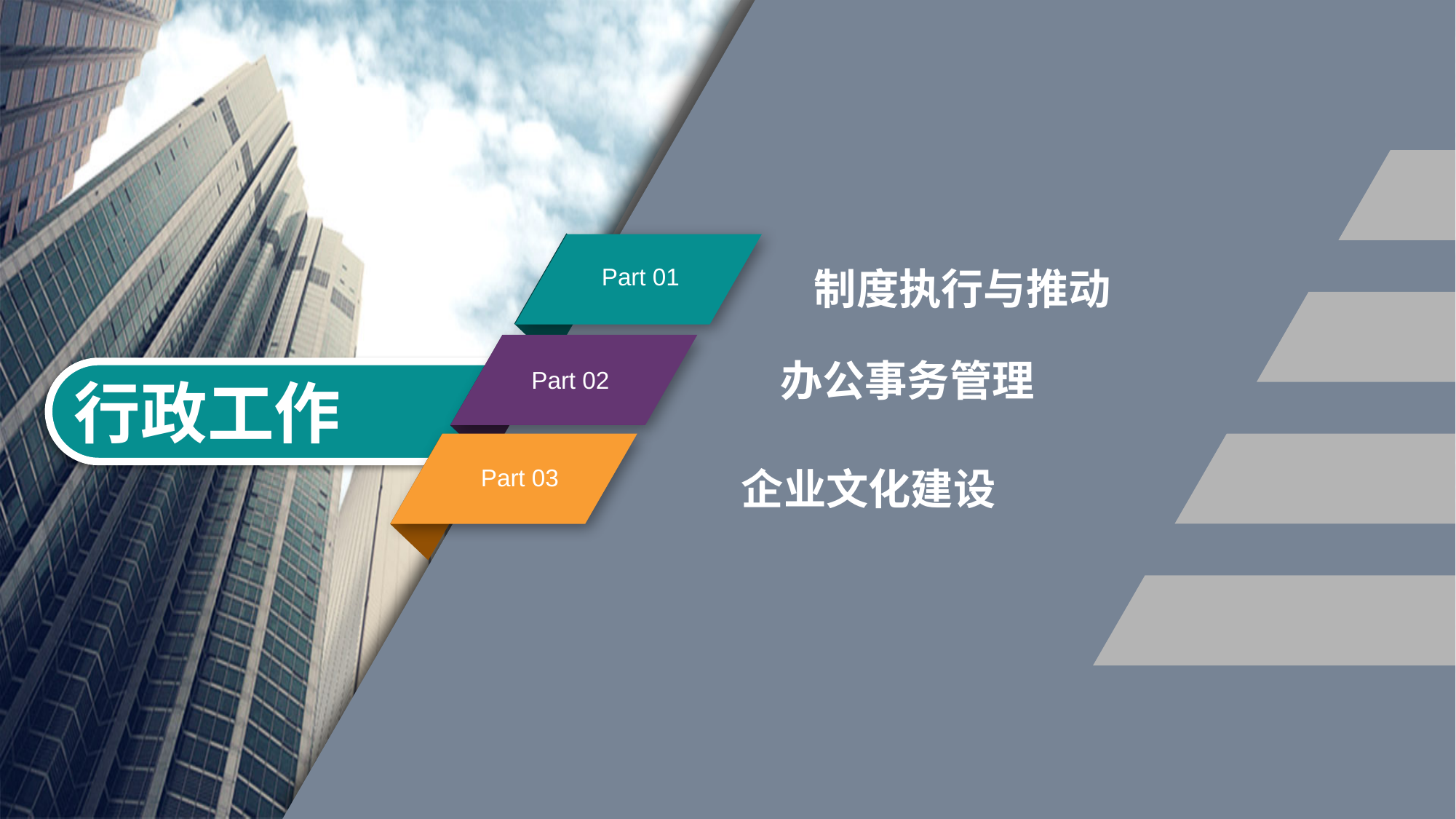

制度执行与推动
Part 01

办公事务管理

Part 02
行政工作

企业文化建设
Part 03

13